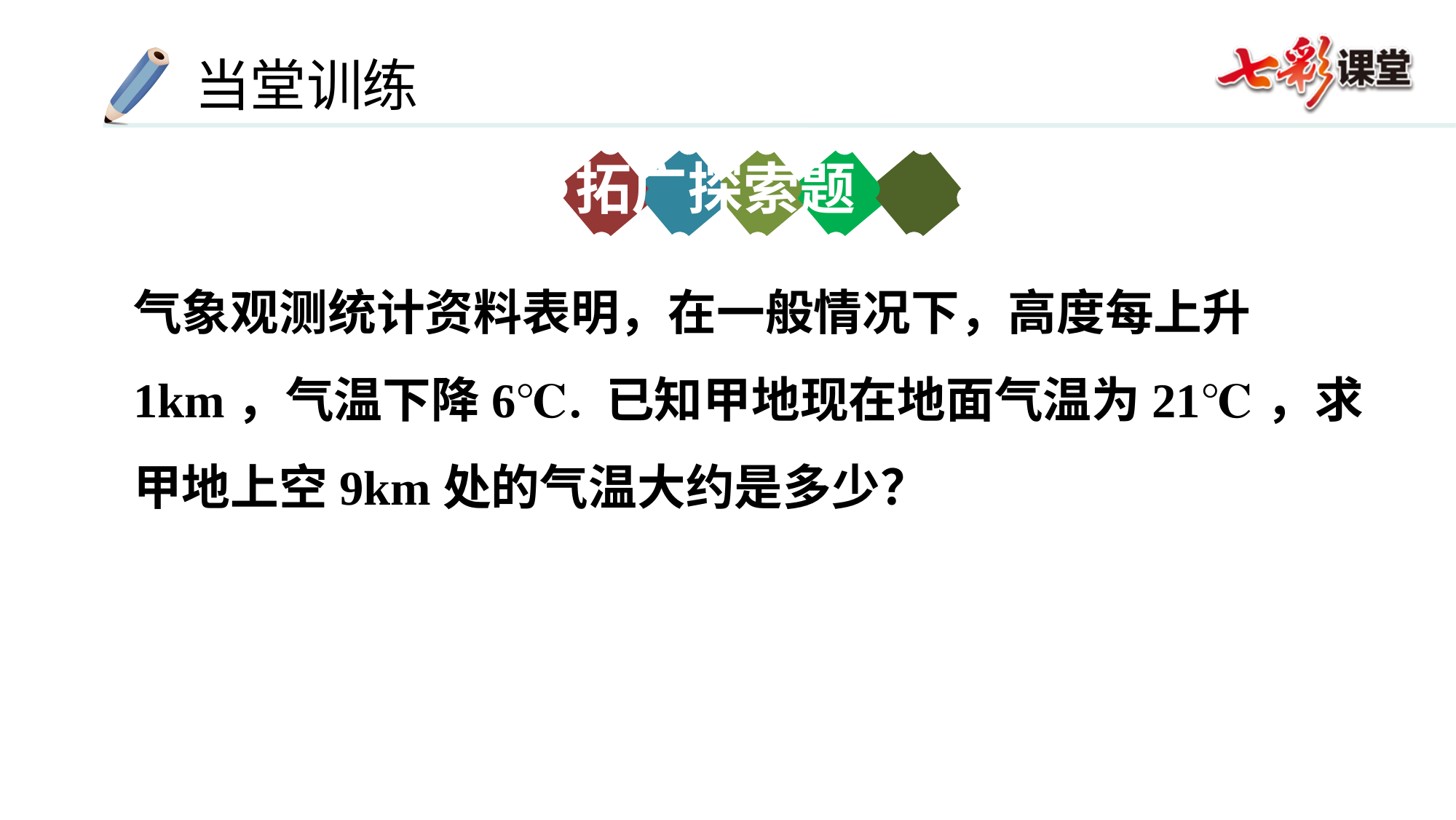

拓广探索题

气象观测统计资料表明，在一般情况下，高度每上升1km，气温下降6℃. 已知甲地现在地面气温为21℃，求甲地上空9km处的气温大约是多少？